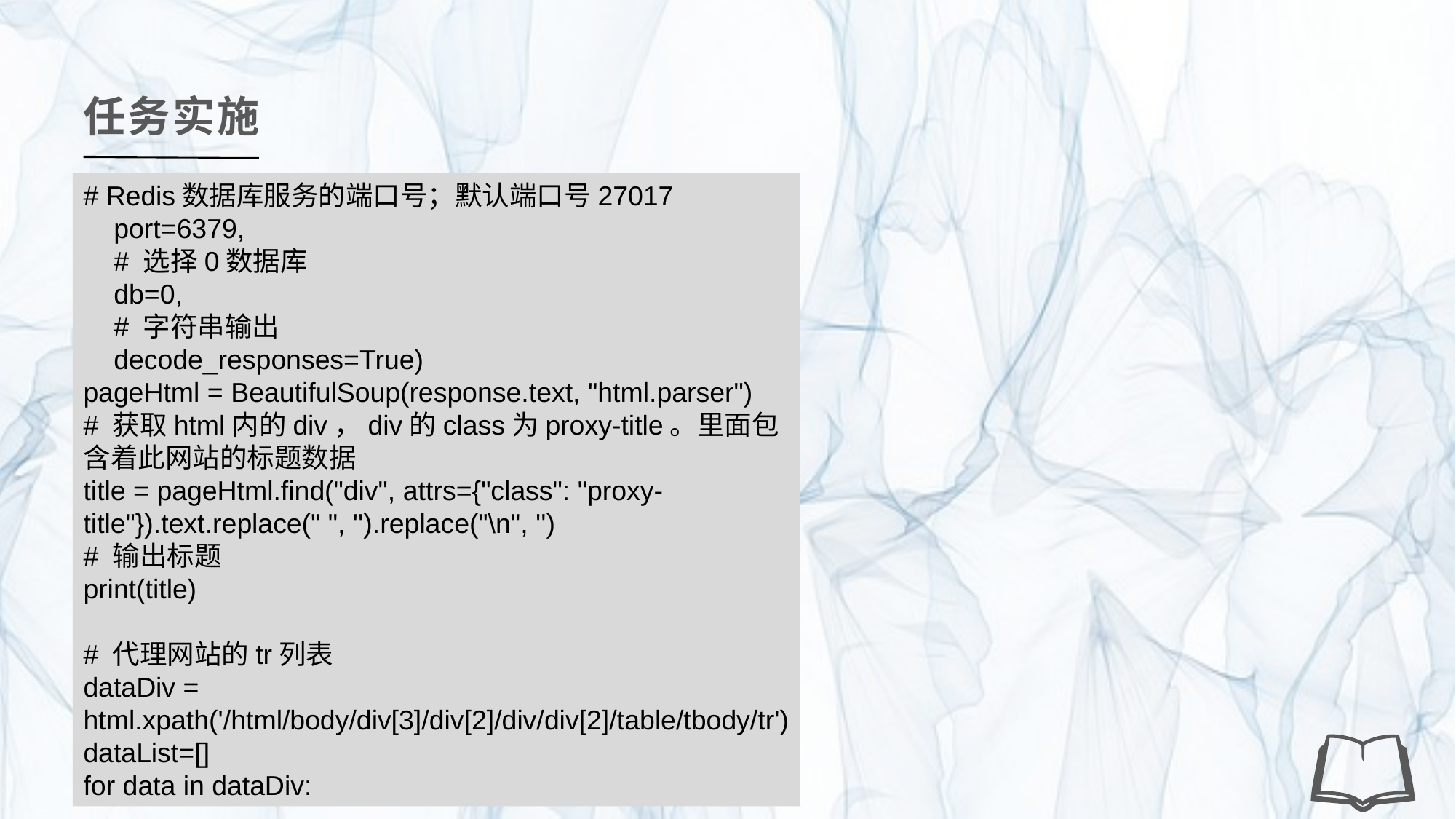

任务实施
# Redis数据库服务的端口号；默认端口号27017
    port=6379,
    # 选择0数据库
    db=0,
    # 字符串输出
    decode_responses=True)
pageHtml = BeautifulSoup(response.text, "html.parser")
# 获取html内的div，div的class为proxy-title。里面包含着此网站的标题数据
title = pageHtml.find("div", attrs={"class": "proxy-title"}).text.replace(" ", '').replace("\n", '')
# 输出标题
print(title)

# 代理网站的tr列表
dataDiv = html.xpath('/html/body/div[3]/div[2]/div/div[2]/table/tbody/tr')
dataList=[]
for data in dataDiv:

35